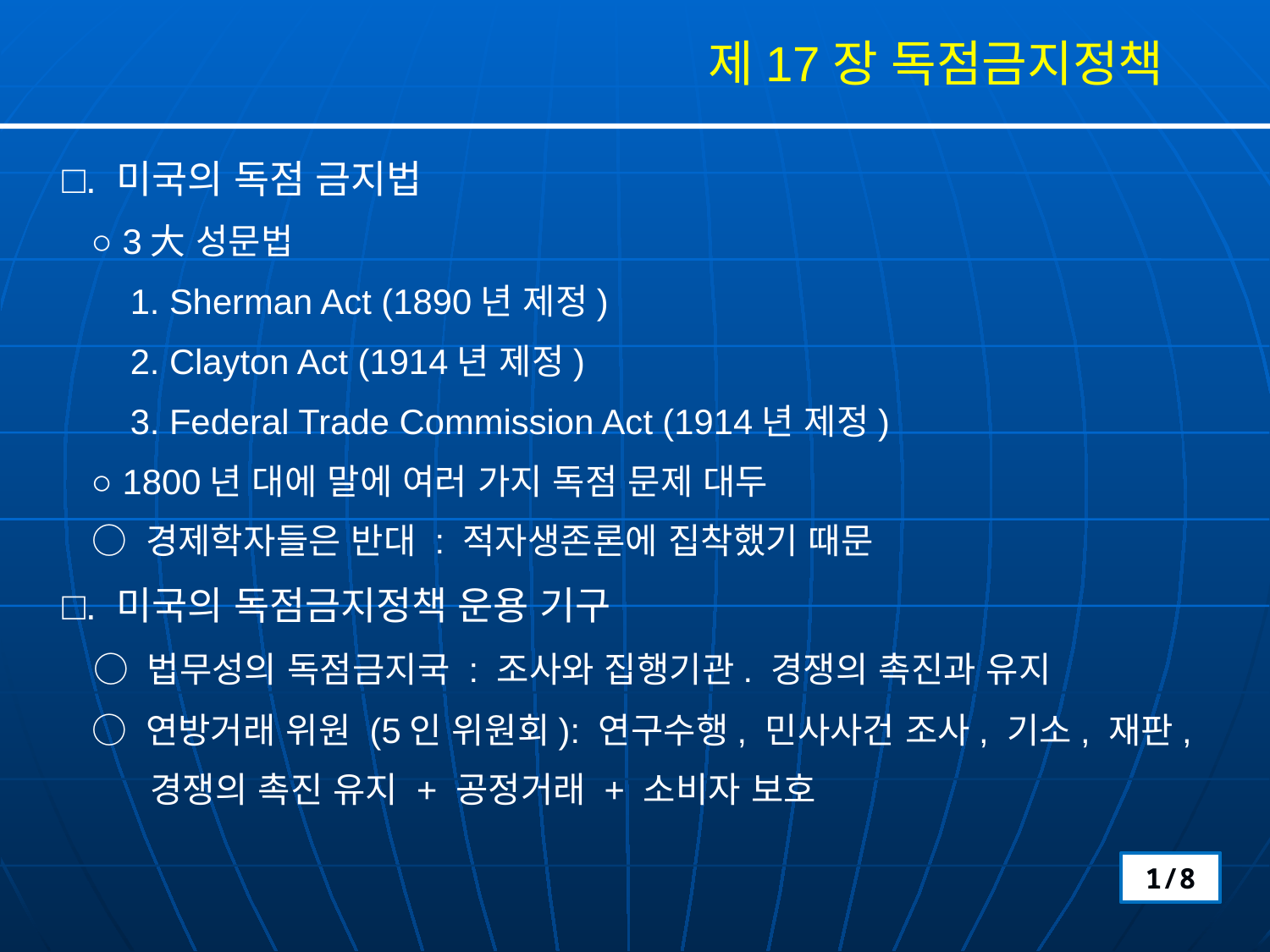

제17장 독점금지정책

□. 미국의 독점 금지법
   ○ 3大 성문법
       1. Sherman Act (1890년 제정)
       2. Clayton Act (1914년 제정)
       3. Federal Trade Commission Act (1914년 제정)
   ○ 1800년 대에 말에 여러 가지 독점 문제 대두
   ○ 경제학자들은 반대 : 적자생존론에 집착했기 때문
□. 미국의 독점금지정책 운용 기구
   ○ 법무성의 독점금지국 : 조사와 집행기관. 경쟁의 촉진과 유지
   ○ 연방거래 위원 (5인 위원회): 연구수행, 민사사건 조사, 기소, 재판,
        경쟁의 촉진 유지 + 공정거래 + 소비자 보호
1/8